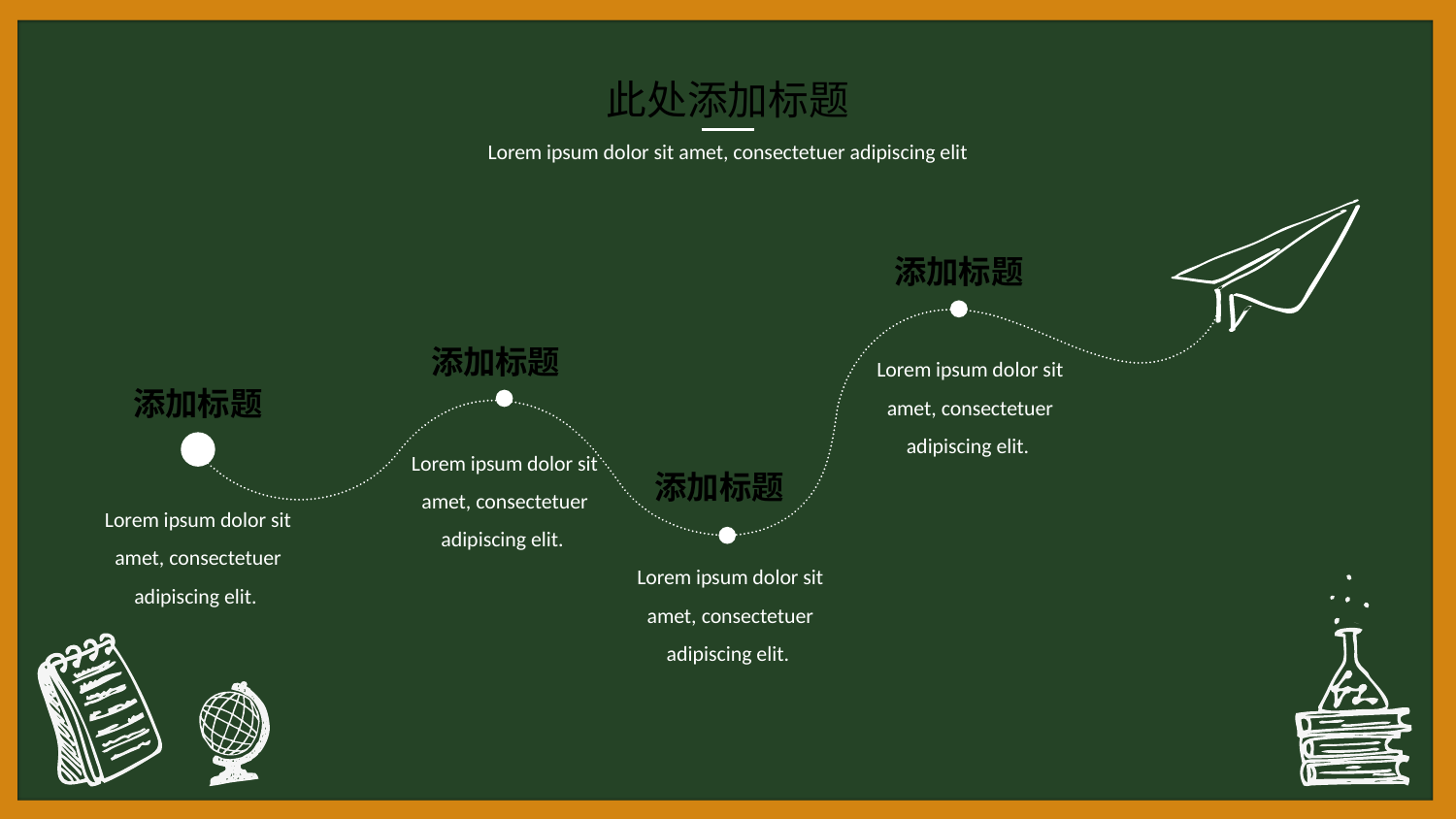

此处添加标题
Lorem ipsum dolor sit amet, consectetuer adipiscing elit

添加标题

添加标题
Lorem ipsum dolor sit amet, consectetuer adipiscing elit.
添加标题

Lorem ipsum dolor sit amet, consectetuer adipiscing elit.

添加标题
Lorem ipsum dolor sit amet, consectetuer adipiscing elit.

Lorem ipsum dolor sit amet, consectetuer adipiscing elit.